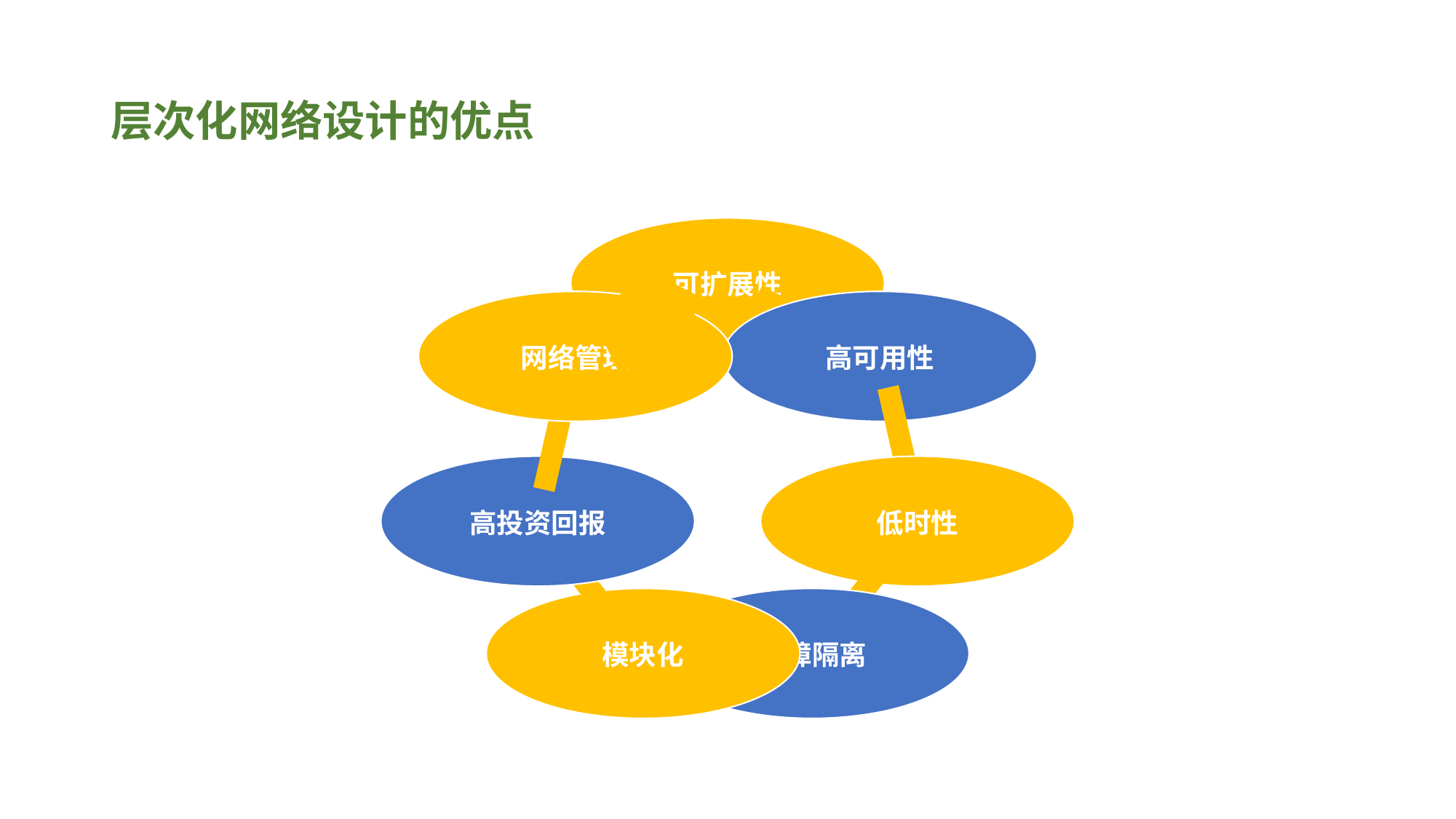

# 层次化网络设计的优点
可扩展性
高可用性
低时性
故障隔离
模块化
高投资回报
网络管理